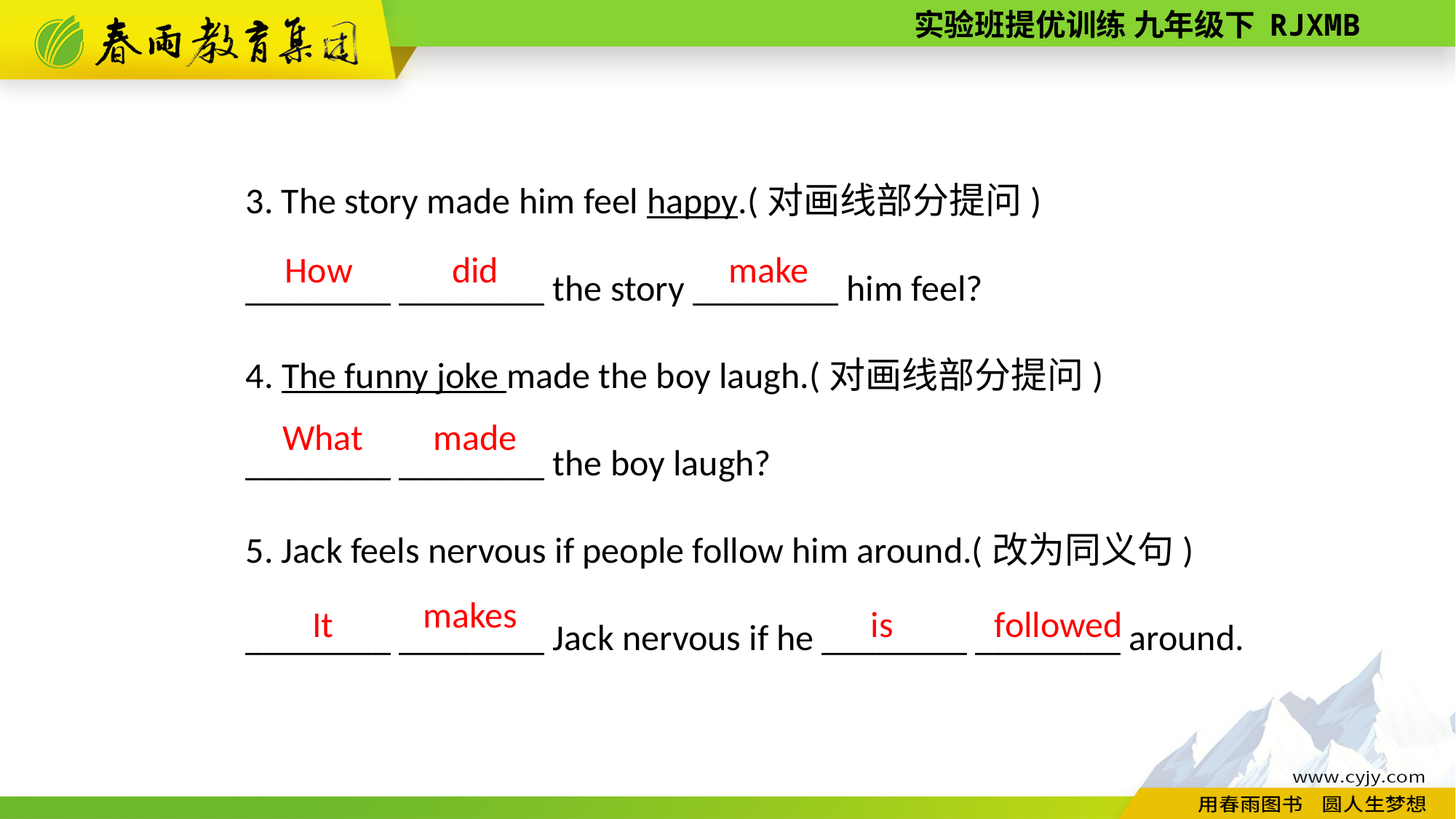

3. The story made him feel happy.(对画线部分提问)
________ ________ the story ________ him feel?
4. The funny joke made the boy laugh.(对画线部分提问)
________ ________ the boy laugh?
5. Jack feels nervous if people follow him around.(改为同义句)
________ ________ Jack nervous if he ________ ________ around.
did
make
How
 What
made
makes
is
followed
 It